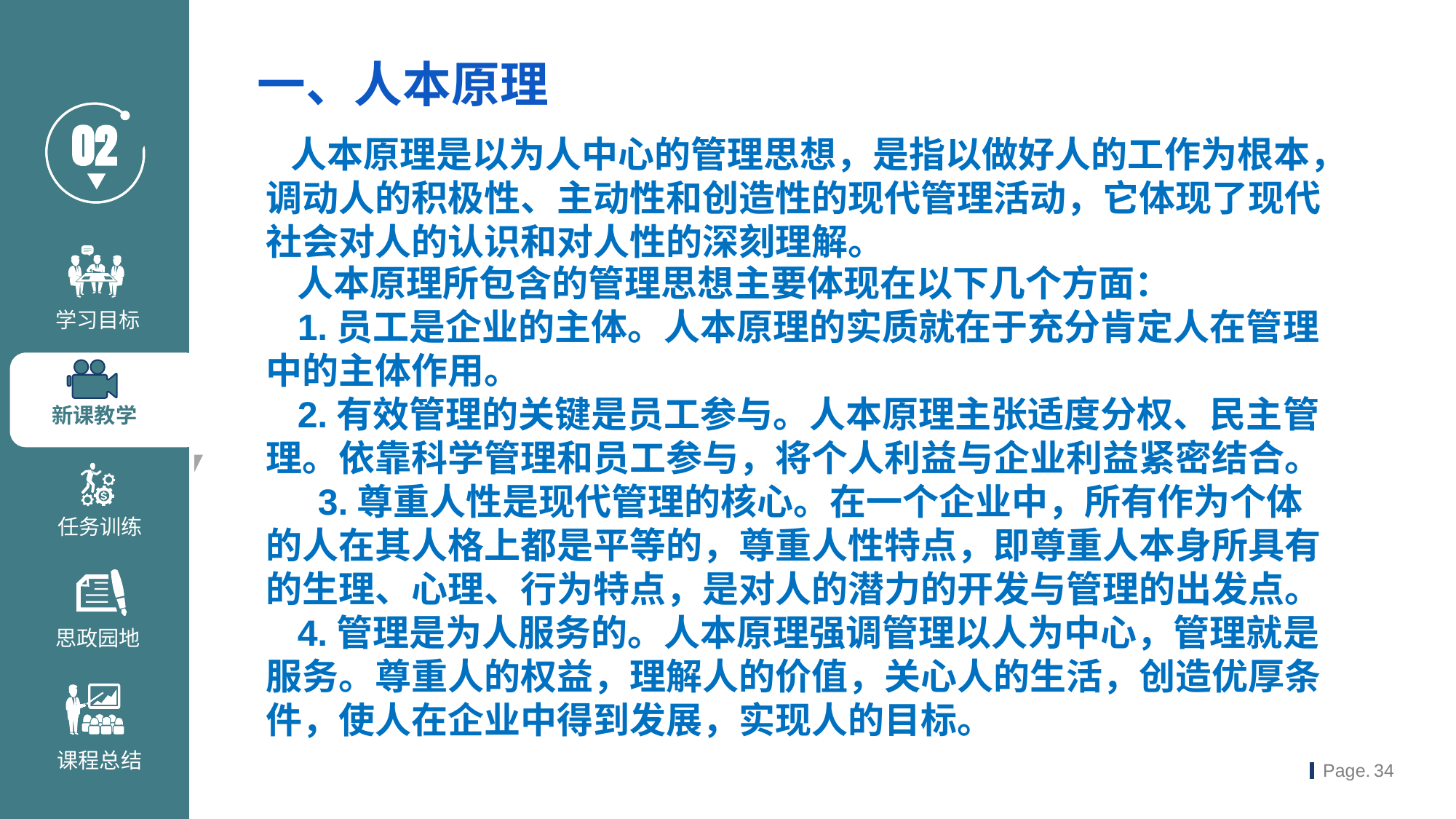

一、人本原理
  人本原理是以为人中心的管理思想，是指以做好人的工作为根本，调动人的积极性、主动性和创造性的现代管理活动，它体现了现代社会对人的认识和对人性的深刻理解。
人本原理所包含的管理思想主要体现在以下几个方面：
1.员工是企业的主体。人本原理的实质就在于充分肯定人在管理中的主体作用。
2.有效管理的关键是员工参与。人本原理主张适度分权、民主管理。依靠科学管理和员工参与，将个人利益与企业利益紧密结合。
  3.尊重人性是现代管理的核心。在一个企业中，所有作为个体的人在其人格上都是平等的，尊重人性特点，即尊重人本身所具有的生理、心理、行为特点，是对人的潜力的开发与管理的出发点。
4.管理是为人服务的。人本原理强调管理以人为中心，管理就是服务。尊重人的权益，理解人的价值，关心人的生活，创造优厚条件，使人在企业中得到发展，实现人的目标。